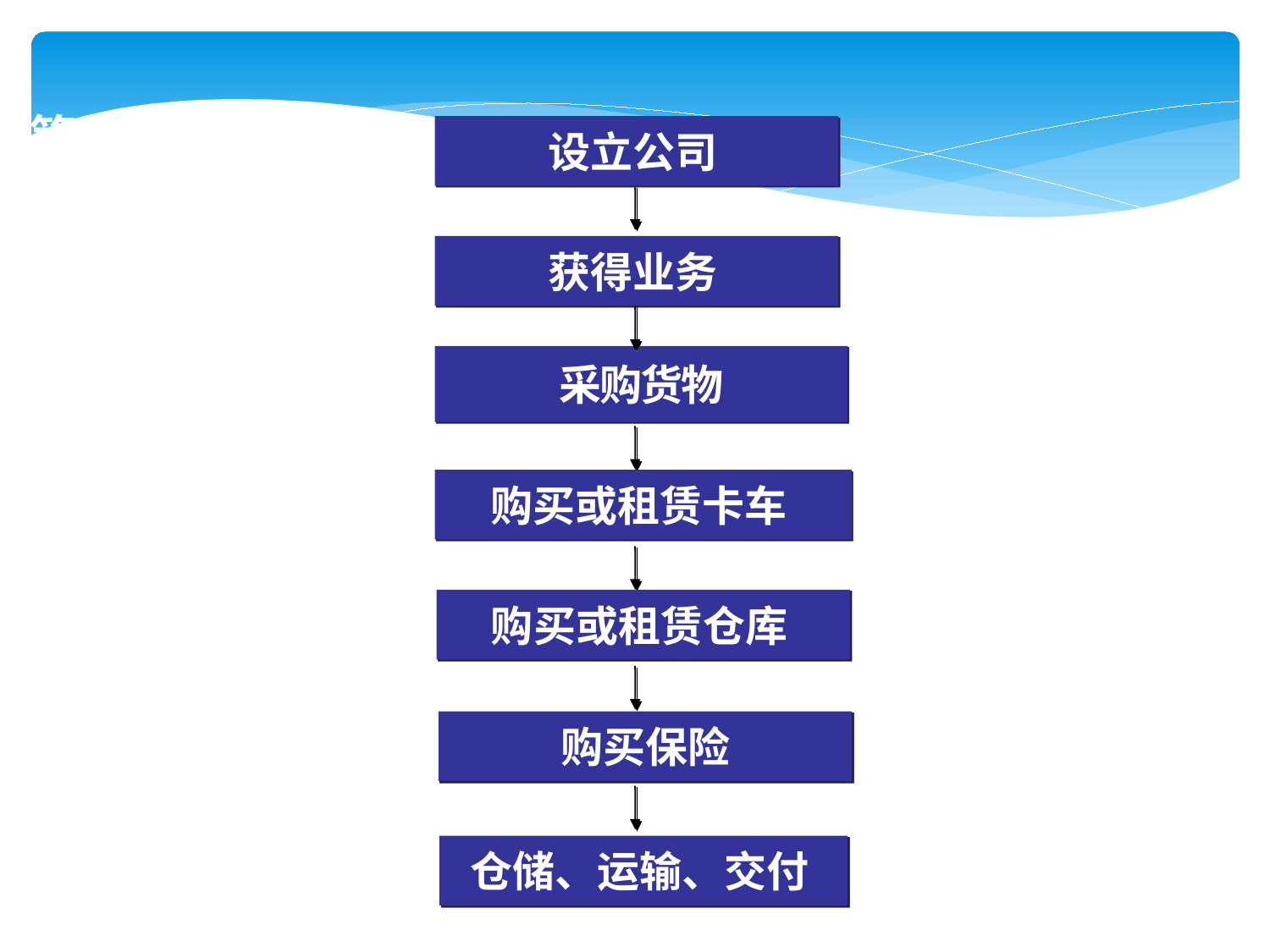

第
三
方
物
流
公
司
经
营
流
程
设立公司

获得业务

采购货物

购买或租赁卡车

购买或租赁仓库

购买保险

仓储、运输、交付